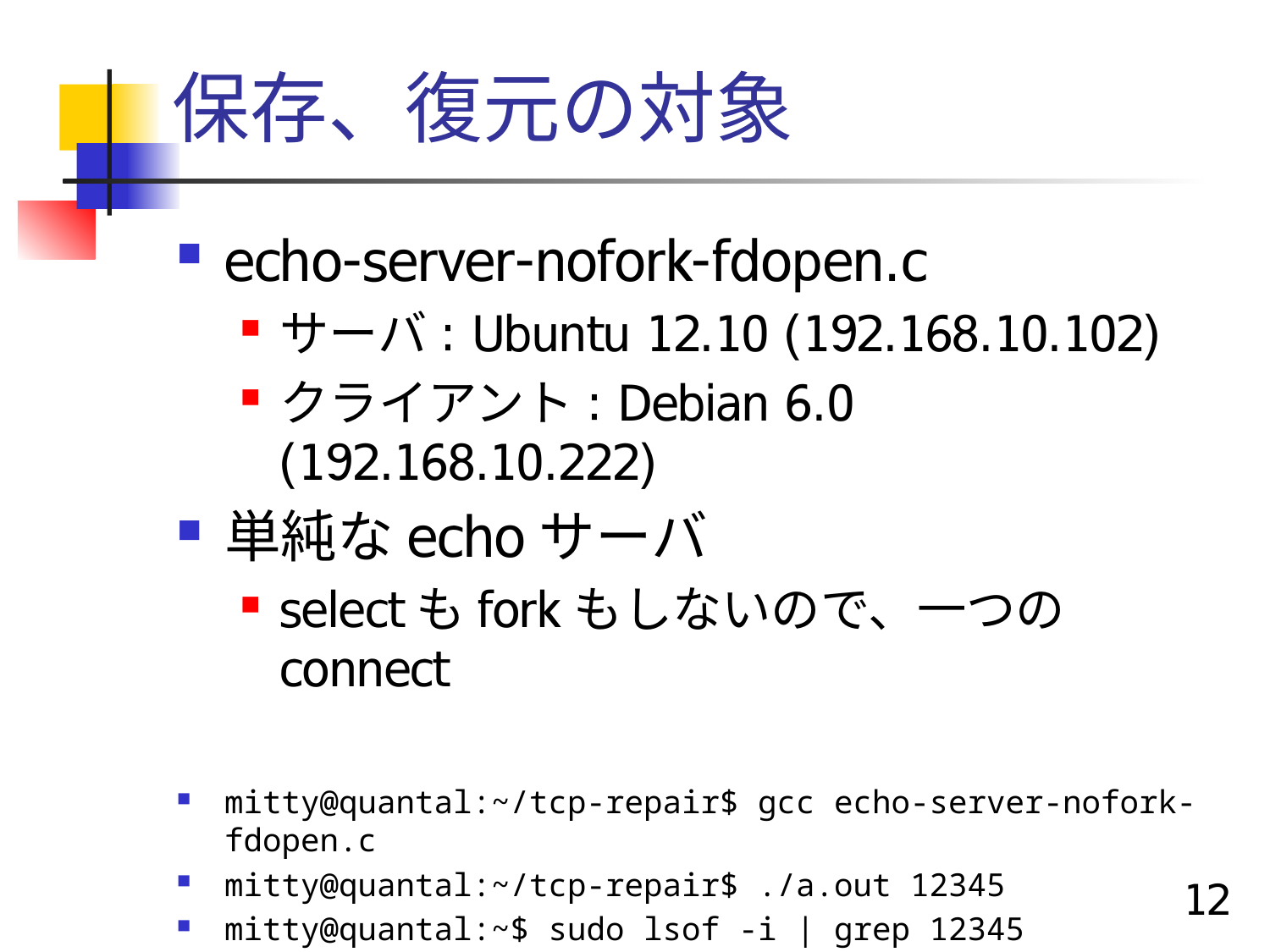

# 保存、復元の対象
echo-server-nofork-fdopen.c
サーバ: Ubuntu 12.10 (192.168.10.102)
クライアント: Debian 6.0 (192.168.10.222)
単純なechoサーバ
selectもforkもしないので、一つのconnect

mitty@quantal:~/tcp-repair$ gcc echo-server-nofork-fdopen.c
mitty@quantal:~/tcp-repair$ ./a.out 12345
mitty@quantal:~$ sudo lsof -i | grep 12345
	a.out   12327 mitty    3u  IPv4  18417      0t0     TCP *:12345 (LISTEN)

12